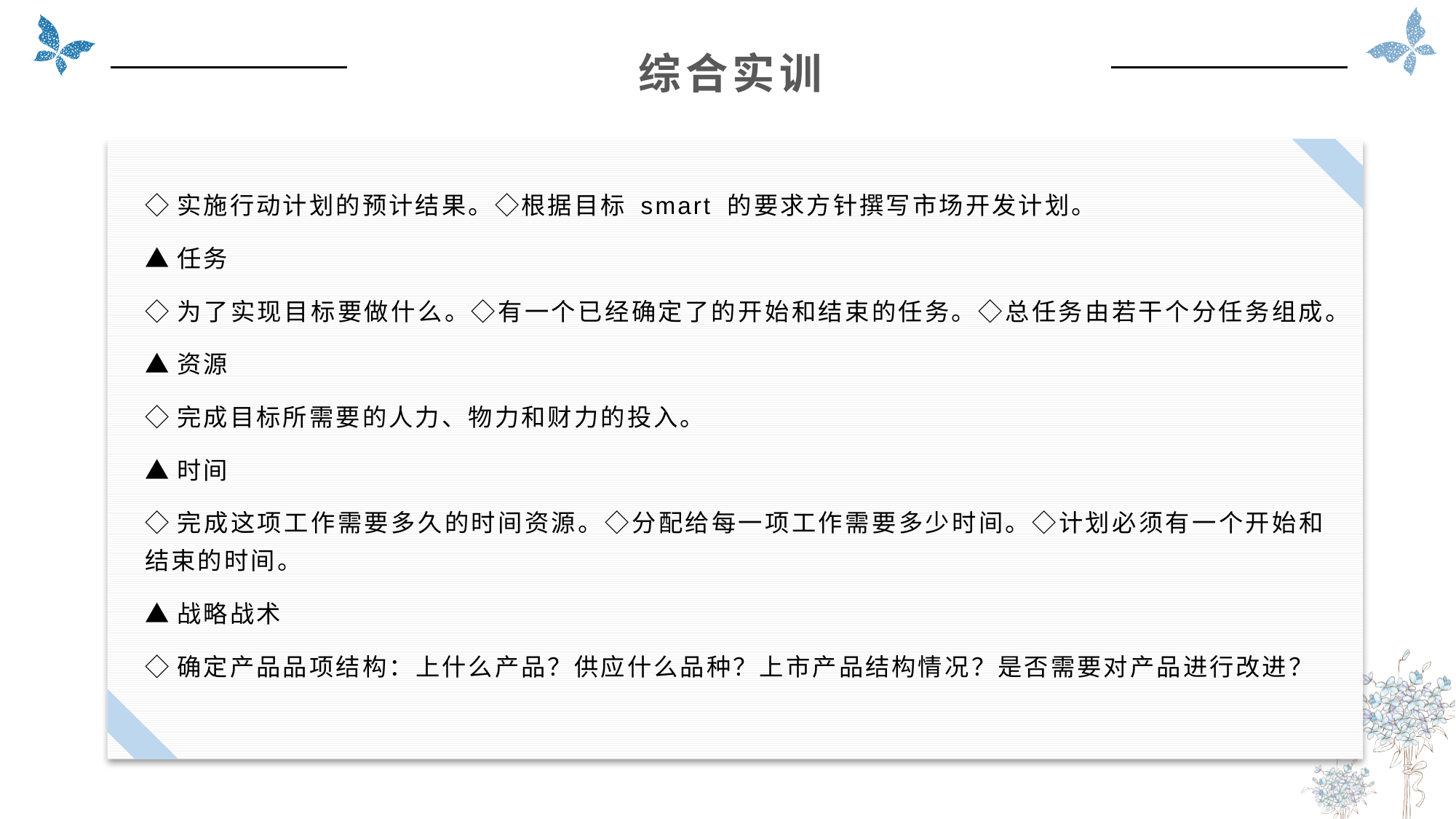

综合实训

◇实施行动计划的预计结果。◇根据目标 smart 的要求方针撰写市场开发计划。
▲任务
◇为了实现目标要做什么。◇有一个已经确定了的开始和结束的任务。◇总任务由若干个分任务组成。
▲资源
◇完成目标所需要的人力、物力和财力的投入。
▲时间
◇完成这项工作需要多久的时间资源。◇分配给每一项工作需要多少时间。◇计划必须有一个开始和结束的时间。
▲战略战术
◇确定产品品项结构：上什么产品？供应什么品种？上市产品结构情况？是否需要对产品进行改进？